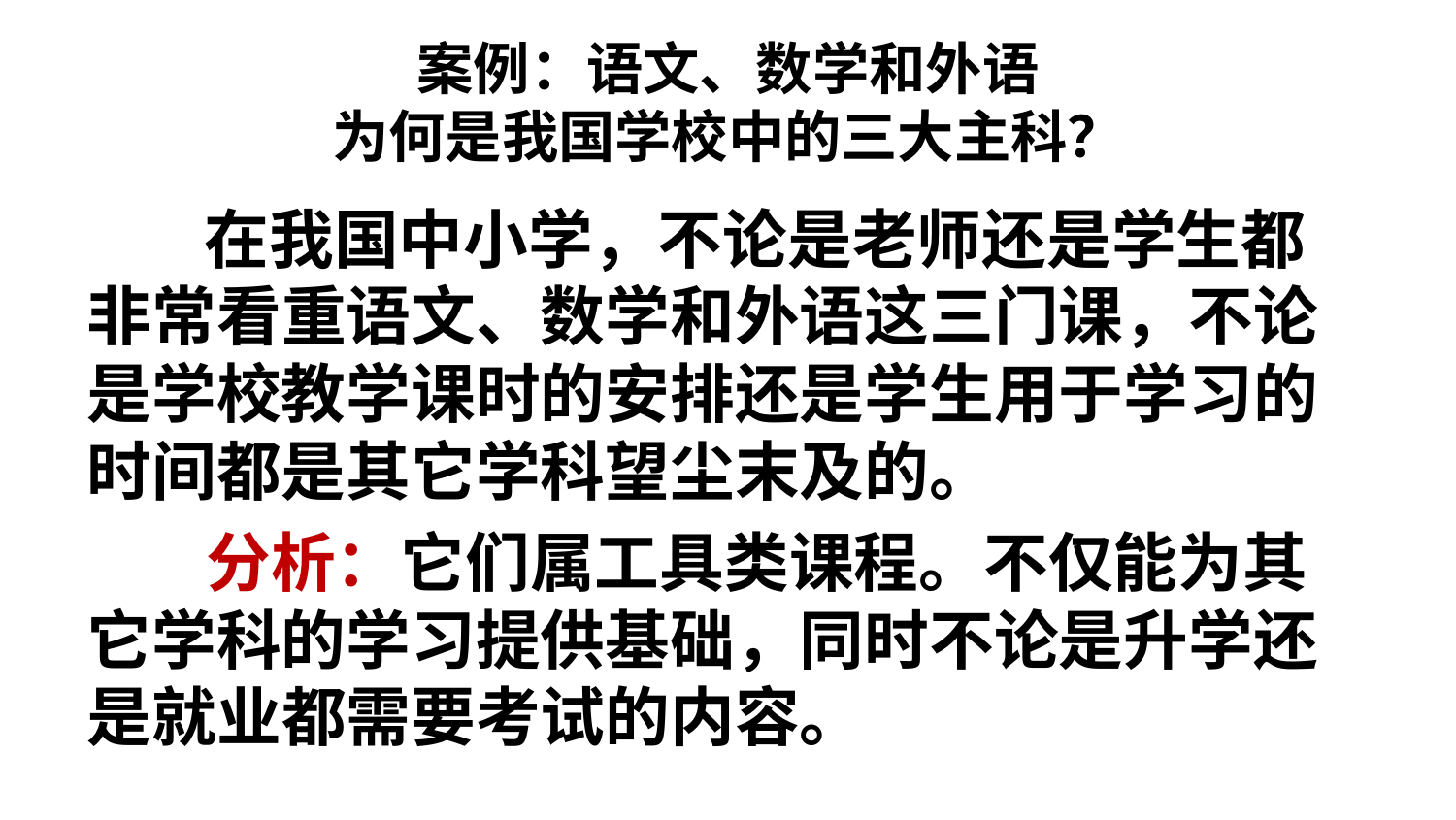

# 案例：语文、数学和外语 为何是我国学校中的三大主科？
       在我国中小学，不论是老师还是学生都非常看重语文、数学和外语这三门课，不论是学校教学课时的安排还是学生用于学习的时间都是其它学科望尘末及的。
       分析：它们属工具类课程。不仅能为其它学科的学习提供基础，同时不论是升学还是就业都需要考试的内容。